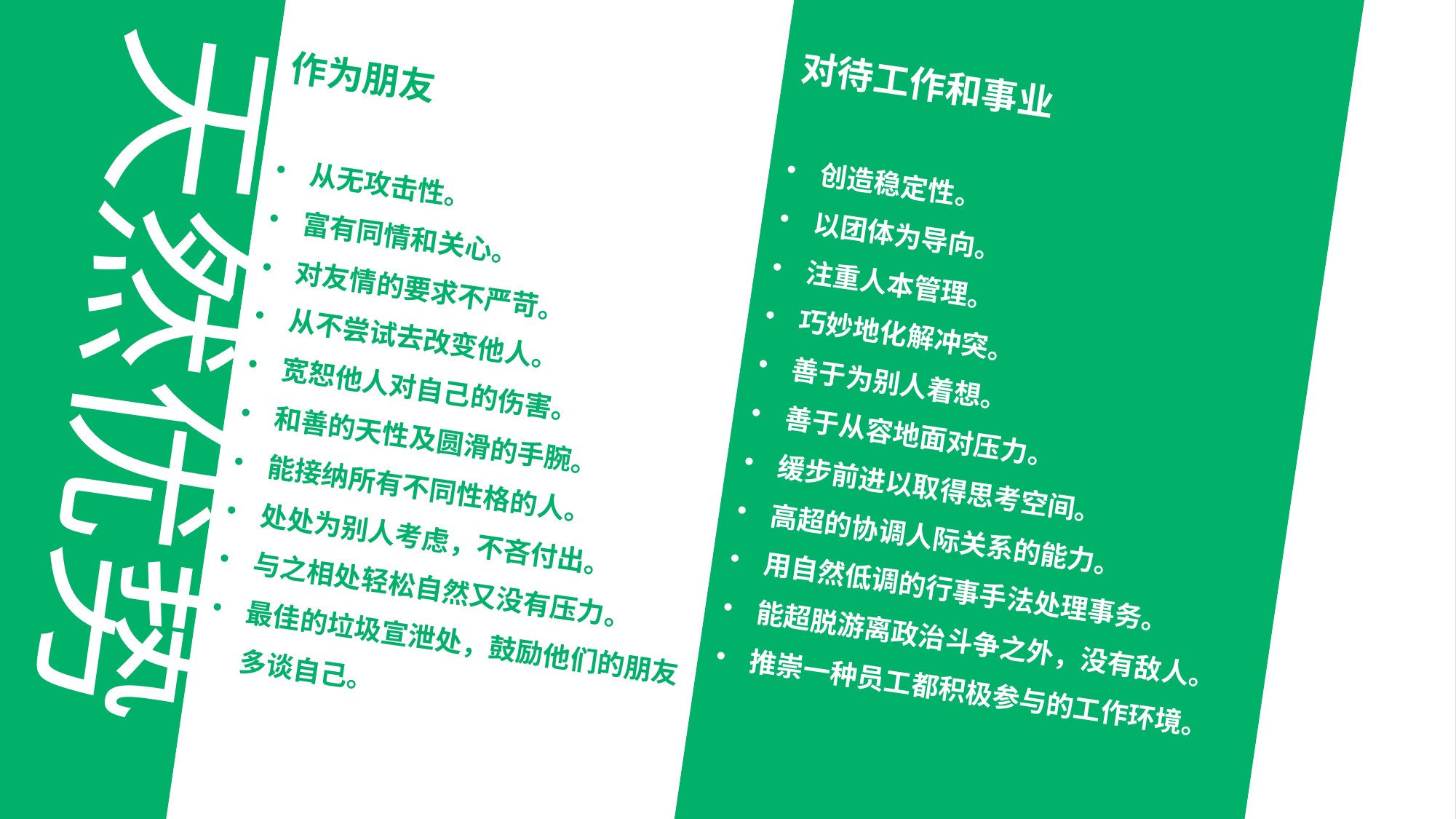

天然优势
作为朋友

从无攻击性。
富有同情和关心。
对友情的要求不严苛。
从不尝试去改变他人。
宽恕他人对自己的伤害。
和善的天性及圆滑的手腕。
能接纳所有不同性格的人。
处处为别人考虑，不吝付出。
与之相处轻松自然又没有压力。
最佳的垃圾宣泄处，鼓励他们的朋友多谈自己。
对待工作和事业

创造稳定性。
以团体为导向。
注重人本管理。
巧妙地化解冲突。
善于为别人着想。
善于从容地面对压力。
缓步前进以取得思考空间。
高超的协调人际关系的能力。
用自然低调的行事手法处理事务。
能超脱游离政治斗争之外，没有敌人。
推崇一种员工都积极参与的工作环境。